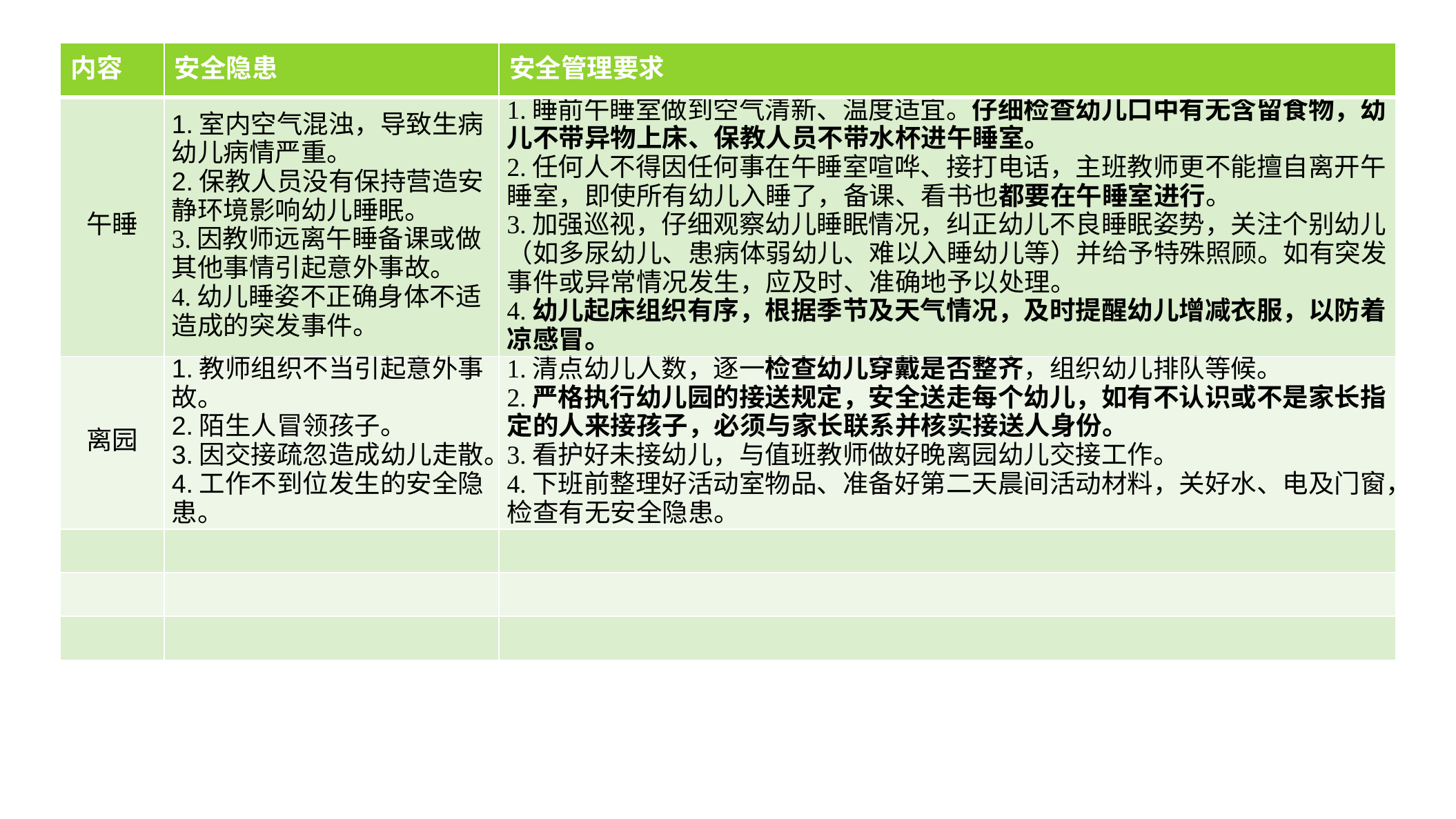

| 内容 | 安全隐患 | 安全管理要求 |
| --- | --- | --- |
| 午睡 | 1.室内空气混浊，导致生病幼儿病情严重。 2.保教人员没有保持营造安静环境影响幼儿睡眠。 3.因教师远离午睡备课或做其他事情引起意外事故。 4.幼儿睡姿不正确身体不适造成的突发事件。 | 1.睡前午睡室做到空气清新、温度适宜。仔细检查幼儿口中有无含留食物，幼儿不带异物上床、保教人员不带水杯进午睡室。 2.任何人不得因任何事在午睡室喧哗、接打电话，主班教师更不能擅自离开午睡室，即使所有幼儿入睡了，备课、看书也都要在午睡室进行。 3.加强巡视，仔细观察幼儿睡眠情况，纠正幼儿不良睡眠姿势，关注个别幼儿（如多尿幼儿、患病体弱幼儿、难以入睡幼儿等）并给予特殊照顾。如有突发事件或异常情况发生，应及时、准确地予以处理。 4.幼儿起床组织有序，根据季节及天气情况，及时提醒幼儿增减衣服，以防着凉感冒。 |
| 离园 | 1.教师组织不当引起意外事故。 2.陌生人冒领孩子。 3.因交接疏忽造成幼儿走散。 4.工作不到位发生的安全隐患。 | 1.清点幼儿人数，逐一检查幼儿穿戴是否整齐，组织幼儿排队等候。 2.严格执行幼儿园的接送规定，安全送走每个幼儿，如有不认识或不是家长指定的人来接孩子，必须与家长联系并核实接送人身份。 3.看护好未接幼儿，与值班教师做好晚离园幼儿交接工作。 4.下班前整理好活动室物品、准备好第二天晨间活动材料，关好水、电及门窗，检查有无安全隐患。 |
|  |  |  |
|  |  |  |
|  |  |  |